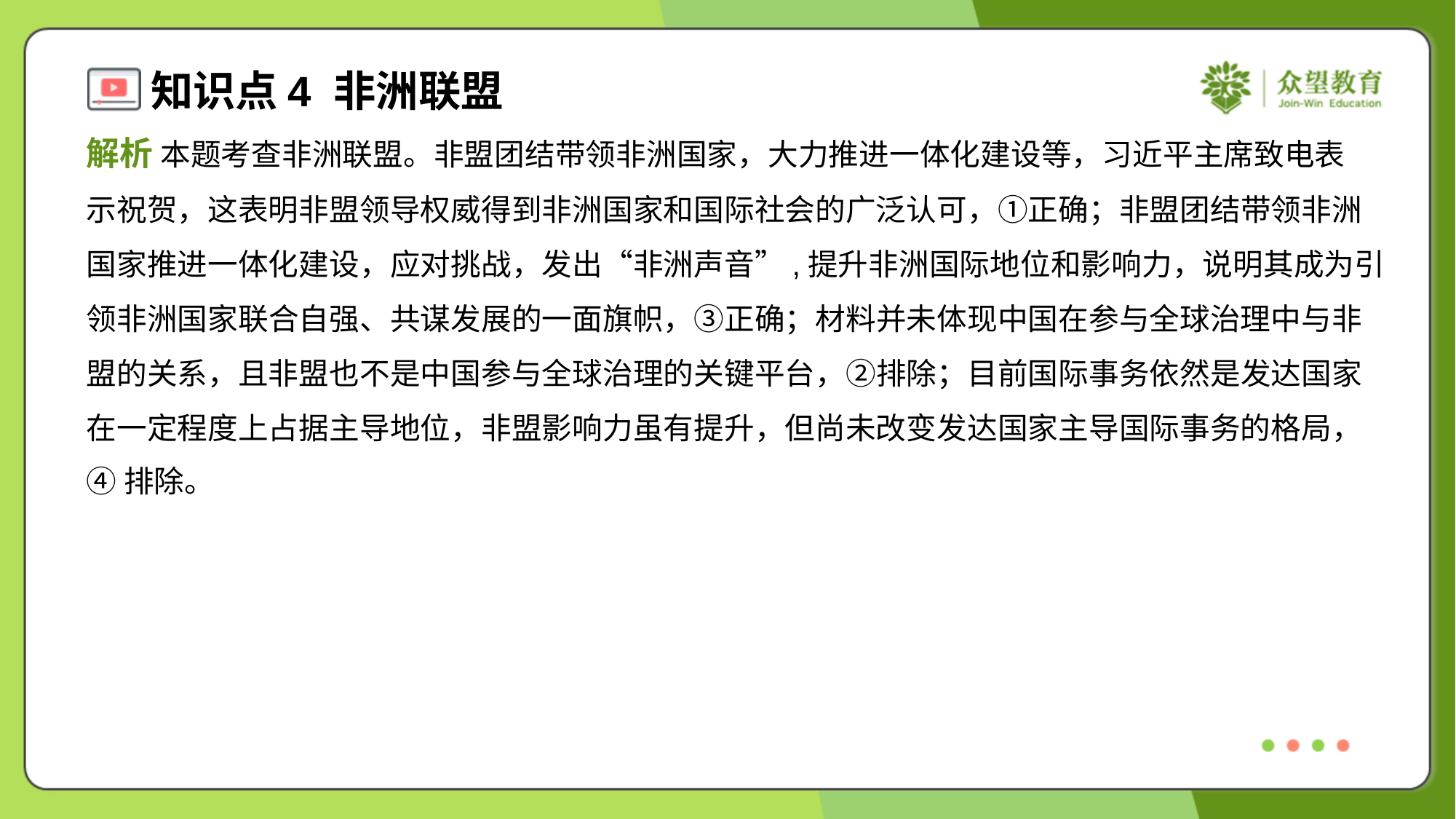

解析 本题考查非洲联盟。非盟团结带领非洲国家，大力推进一体化建设等，习近平主席致电表
示祝贺，这表明非盟领导权威得到非洲国家和国际社会的广泛认可，①正确；非盟团结带领非洲
国家推进一体化建设，应对挑战，发出“非洲声音”,提升非洲国际地位和影响力，说明其成为引
领非洲国家联合自强、共谋发展的一面旗帜，③正确；材料并未体现中国在参与全球治理中与非
盟的关系，且非盟也不是中国参与全球治理的关键平台，②排除；目前国际事务依然是发达国家
在一定程度上占据主导地位，非盟影响力虽有提升，但尚未改变发达国家主导国际事务的格局，
④排除。